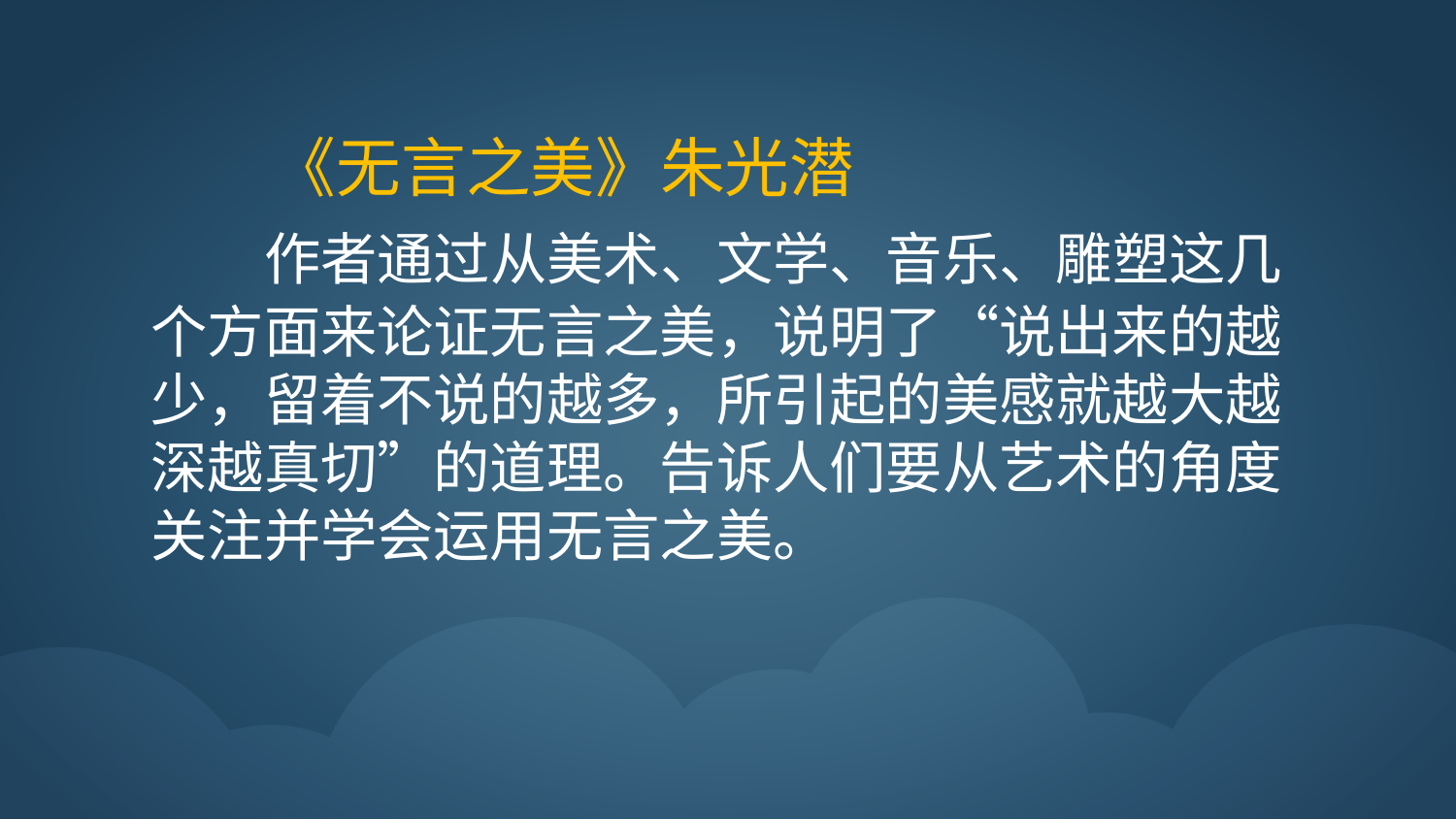

《无言之美》朱光潜
    作者通过从美术、文学、音乐、雕塑这几个方面来论证无言之美，说明了“说出来的越少，留着不说的越多，所引起的美感就越大越深越真切”的道理。告诉人们要从艺术的角度关注并学会运用无言之美。